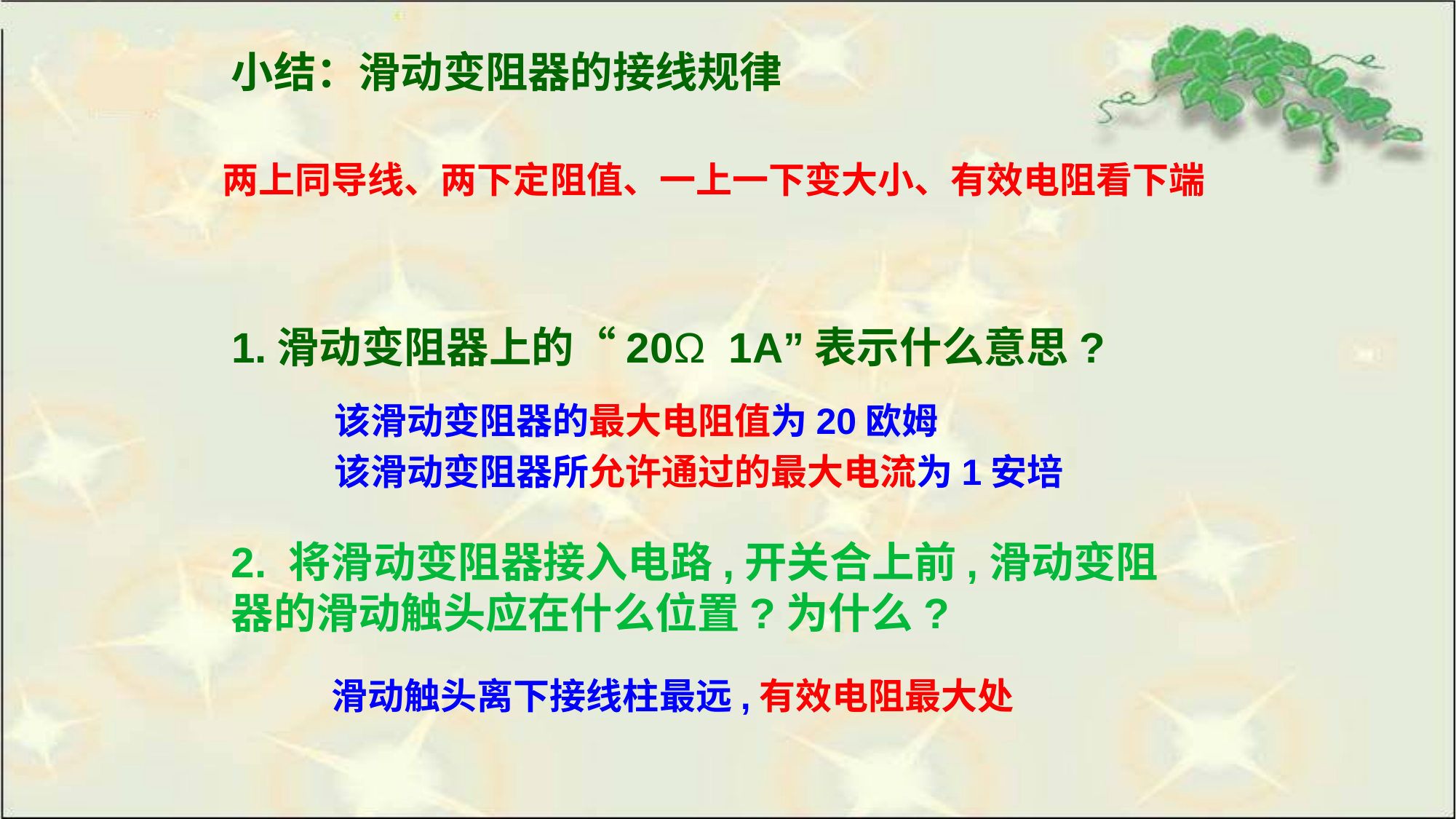

小结：滑动变阻器的接线规律
两上同导线、两下定阻值、一上一下变大小、有效电阻看下端
# 1.滑动变阻器上的“20Ω  1A”表示什么意思?
该滑动变阻器的最大电阻值为20欧姆
该滑动变阻器所允许通过的最大电流为1安培
2. 将滑动变阻器接入电路,开关合上前,滑动变阻器的滑动触头应在什么位置?为什么?
滑动触头离下接线柱最远,有效电阻最大处